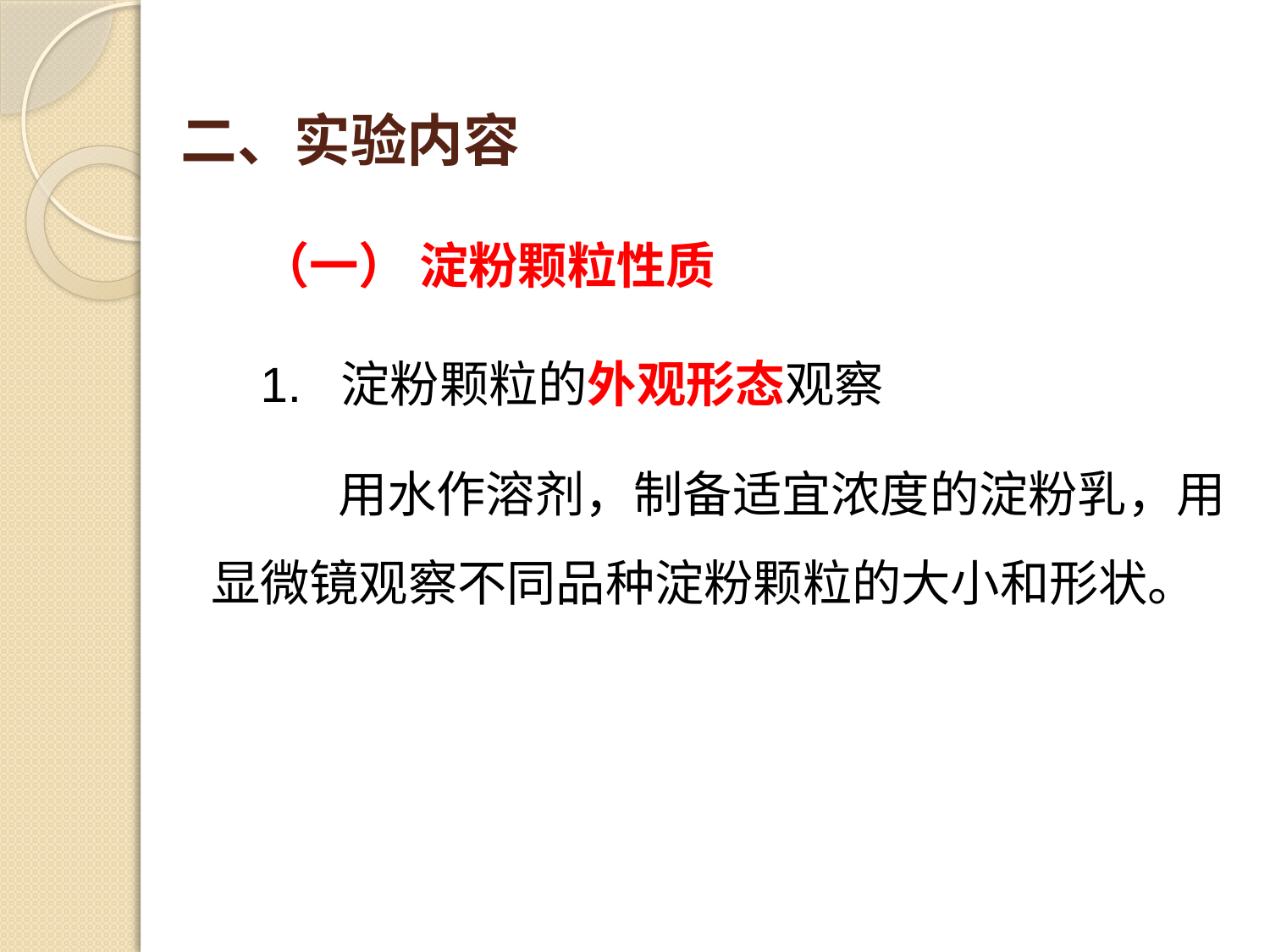

# 二、实验内容
（一） 淀粉颗粒性质

1.  淀粉颗粒的外观形态观察
	用水作溶剂，制备适宜浓度的淀粉乳，用显微镜观察不同品种淀粉颗粒的大小和形状。